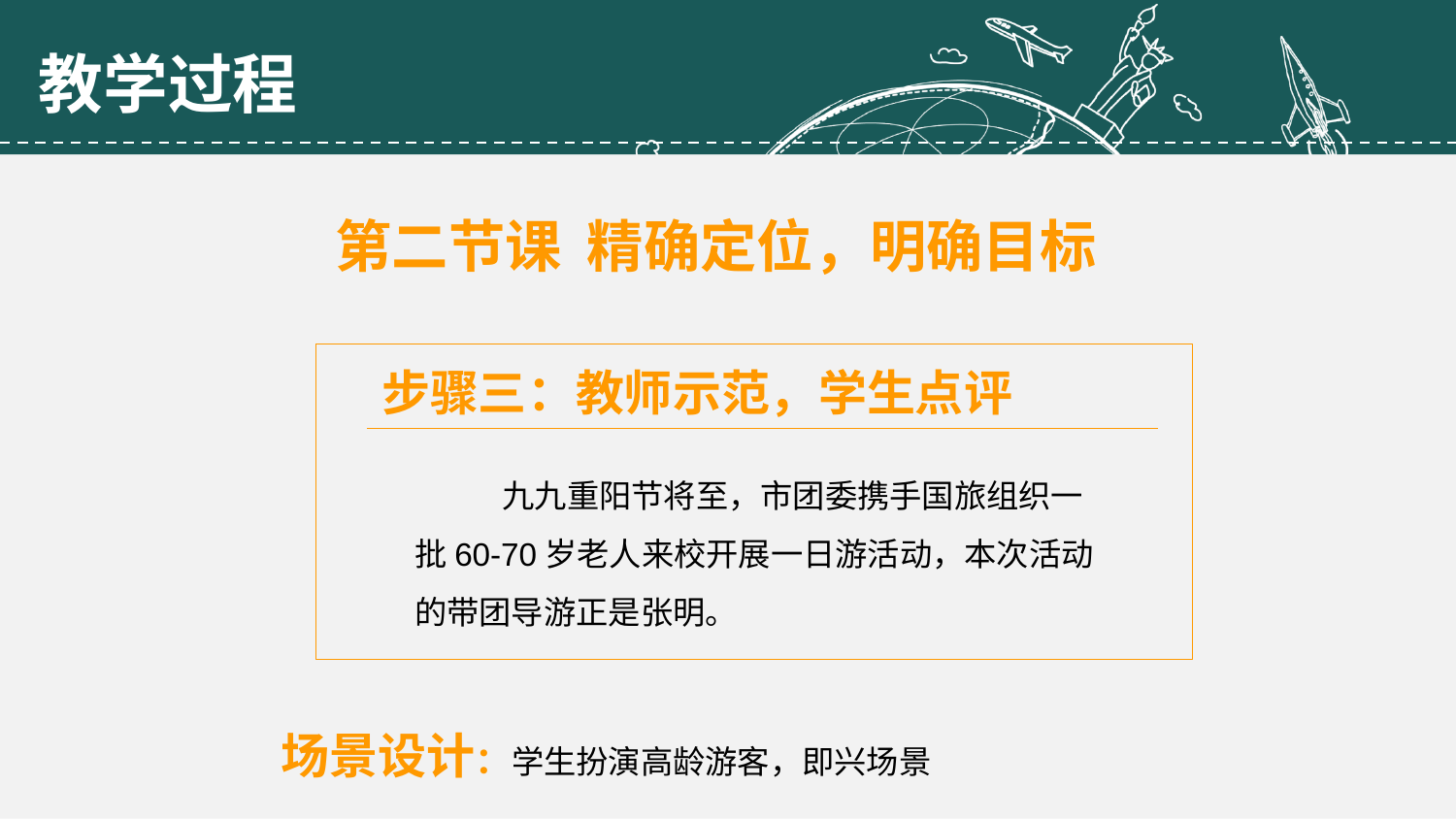

教学过程
第二节课  精确定位，明确目标

步骤三：教师示范，学生点评
 九九重阳节将至，市团委携手国旅组织一批60-70岁老人来校开展一日游活动，本次活动的带团导游正是张明。
场景设计：学生扮演高龄游客，即兴场景